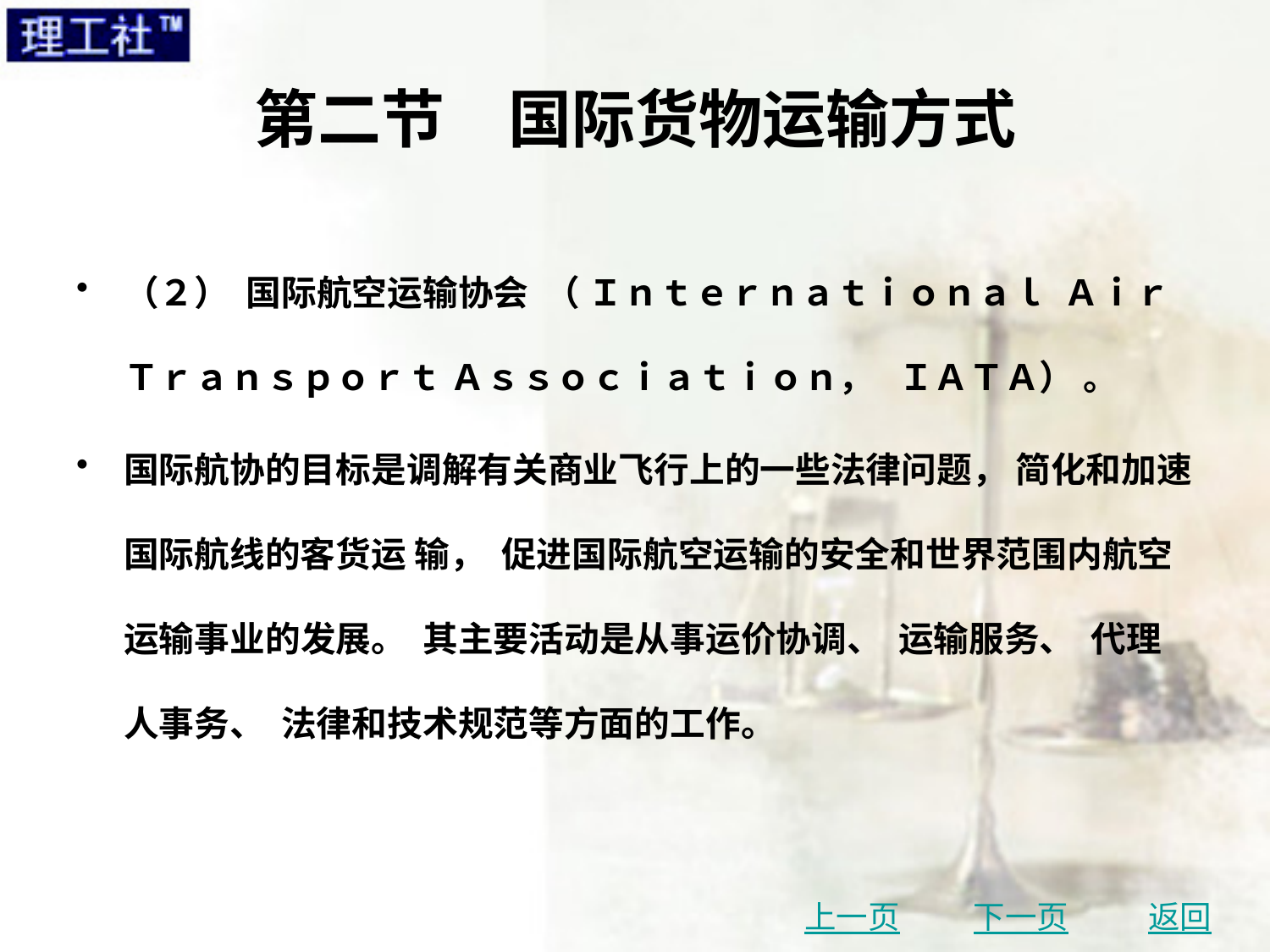

# 第二节　国际货物运输方式
（２）  国际航空运输协会  （ Ｉｎｔｅｒｎａｔｉｏｎａｌ  Ａｉｒ Ｔｒａｎｓｐｏｒｔ Ａｓｓｏｃｉａｔｉｏｎ，   ＩＡＴＡ） 。
国际航协的目标是调解有关商业飞行上的一些法律问题， 简化和加速国际航线的客货运 输，  促进国际航空运输的安全和世界范围内航空运输事业的发展。  其主要活动是从事运价协调、  运输服务、  代理人事务、  法律和技术规范等方面的工作。

上一页
下一页
返回